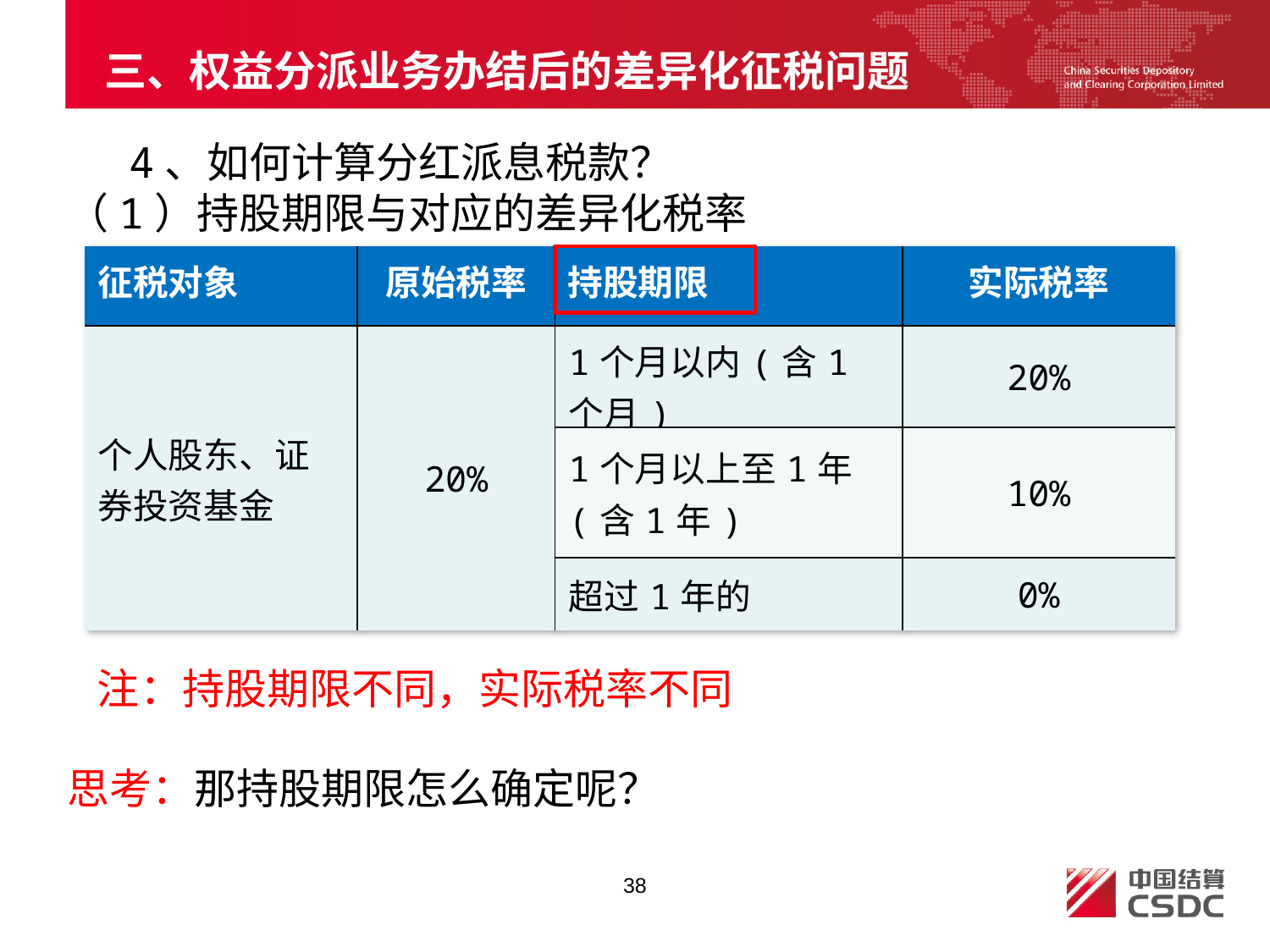

# 三、权益分派业务办结后的差异化征税问题
    4、如何计算分红派息税款？
   （1）持股期限与对应的差异化税率

    思考：那持股期限怎么确定呢？

| 征税对象 | 原始税率 | 持股期限 | 实际税率 |
| --- | --- | --- | --- |
| 个人股东、证券投资基金 | 20% | 1个月以内(含1个月) | 20% |
|  |  | 1个月以上至1年(含1年) | 10% |
|  |  | 超过1年的 | 0% |

注：持股期限不同，实际税率不同
38